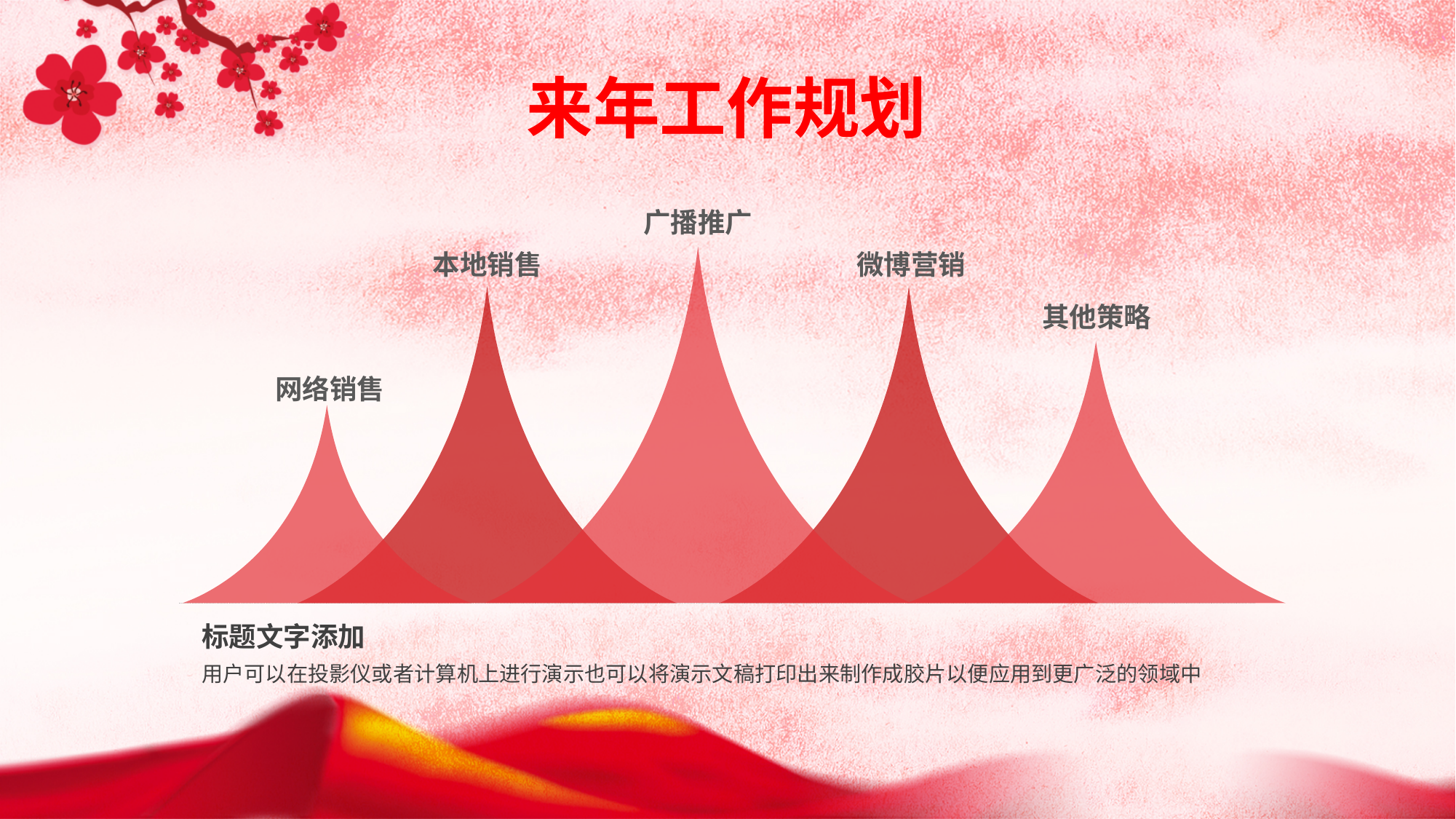

来年工作规划
广播推广
本地销售
微博营销

其他策略
网络销售
标题文字添加
用户可以在投影仪或者计算机上进行演示也可以将演示文稿打印出来制作成胶片以便应用到更广泛的领域中